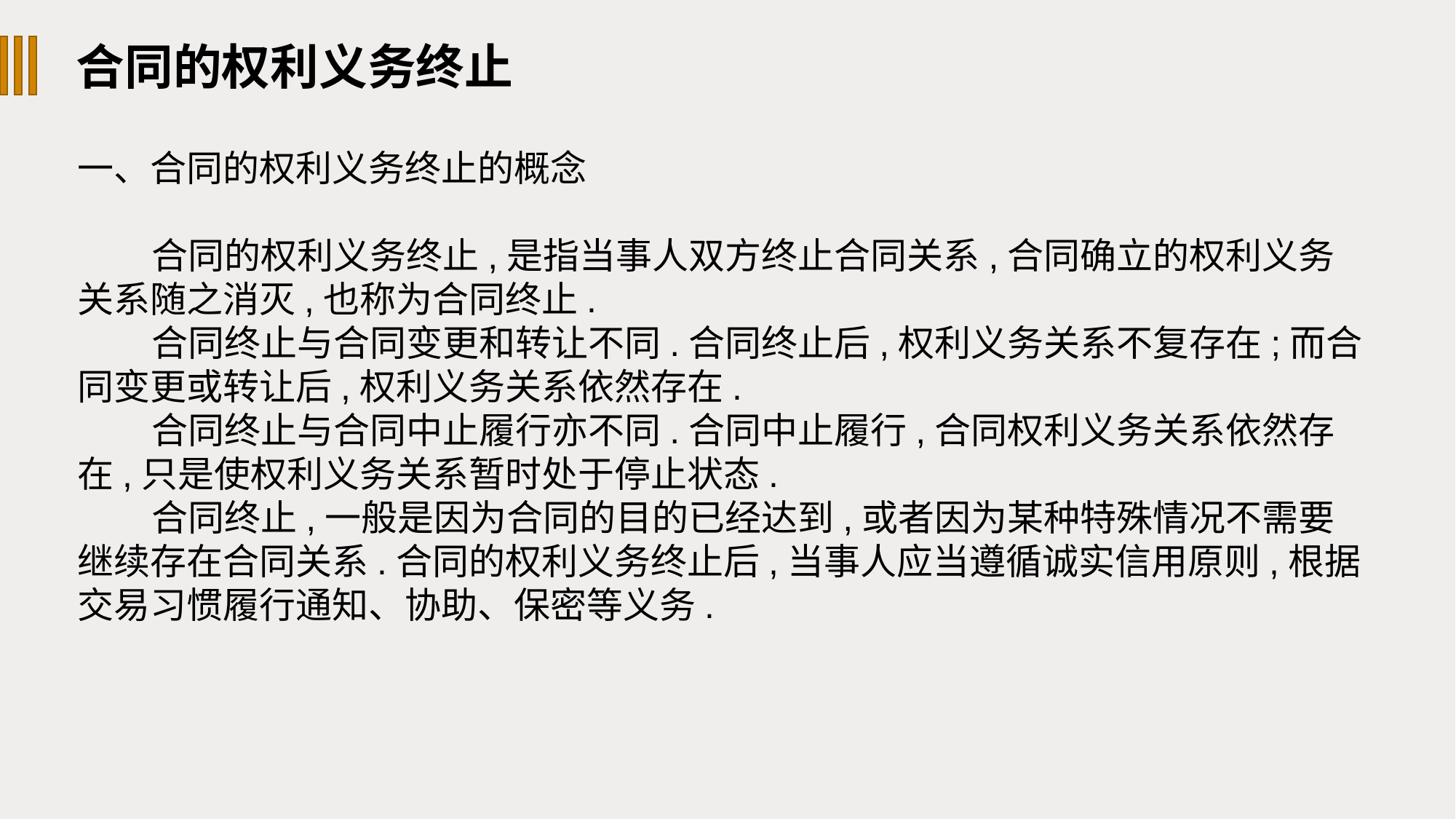

合同的权利义务终止

一、合同的权利义务终止的概念

合同的权利义务终止,是指当事人双方终止合同关系,合同确立的权利义务关系随之消灭,也称为合同终止.
合同终止与合同变更和转让不同.合同终止后,权利义务关系不复存在;而合同变更或转让后,权利义务关系依然存在.
合同终止与合同中止履行亦不同.合同中止履行,合同权利义务关系依然存在,只是使权利义务关系暂时处于停止状态.
合同终止,一般是因为合同的目的已经达到,或者因为某种特殊情况不需要继续存在合同关系.合同的权利义务终止后,当事人应当遵循诚实信用原则,根据交易习惯履行通知、协助、保密等义务.